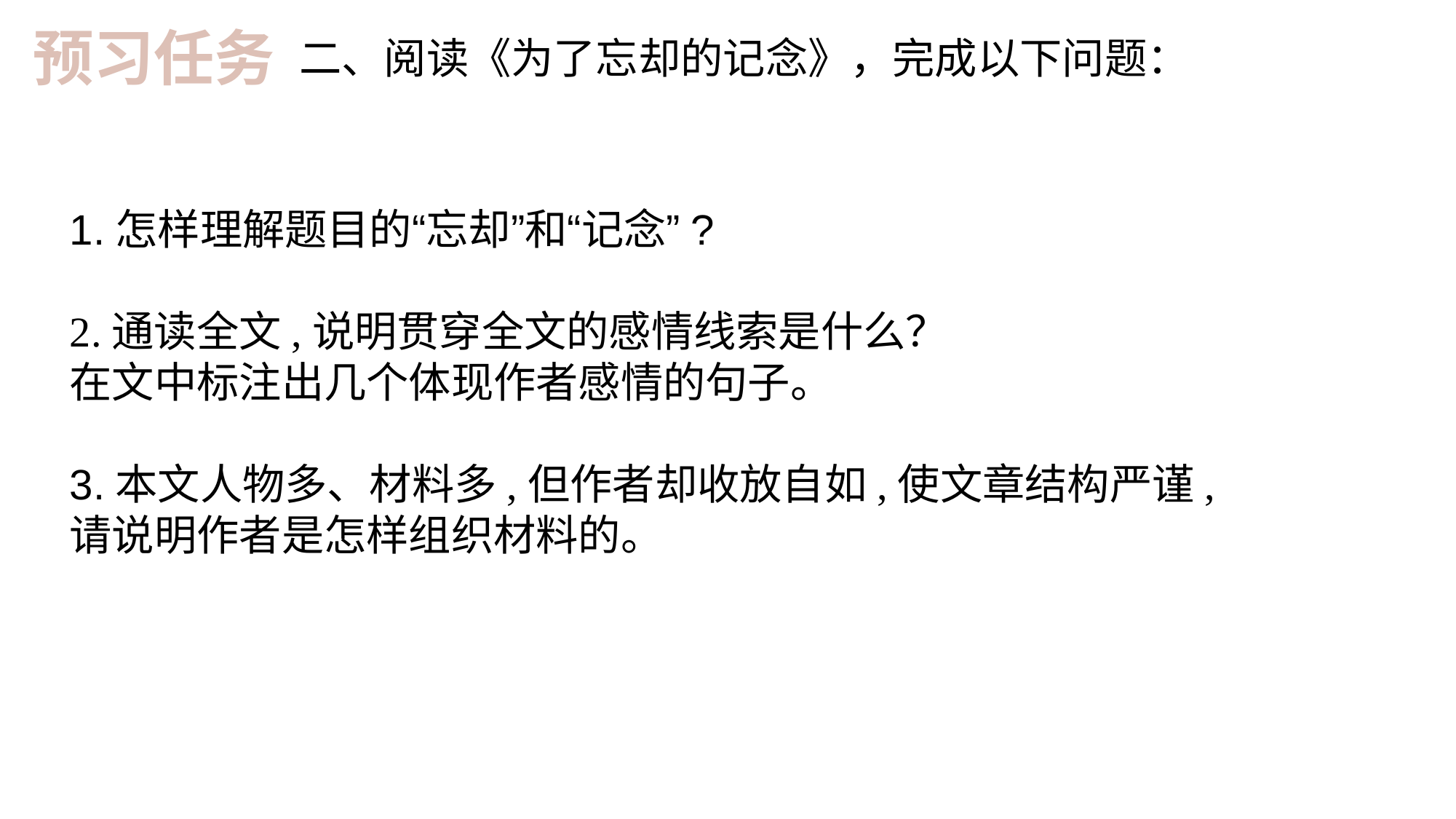

预习任务
二、阅读《为了忘却的记念》，完成以下问题：
1.怎样理解题目的“忘却”和“记念”?

2.通读全文,说明贯穿全文的感情线索是什么？
在文中标注出几个体现作者感情的句子。

3.本文人物多、材料多,但作者却收放自如,使文章结构严谨,
请说明作者是怎样组织材料的。